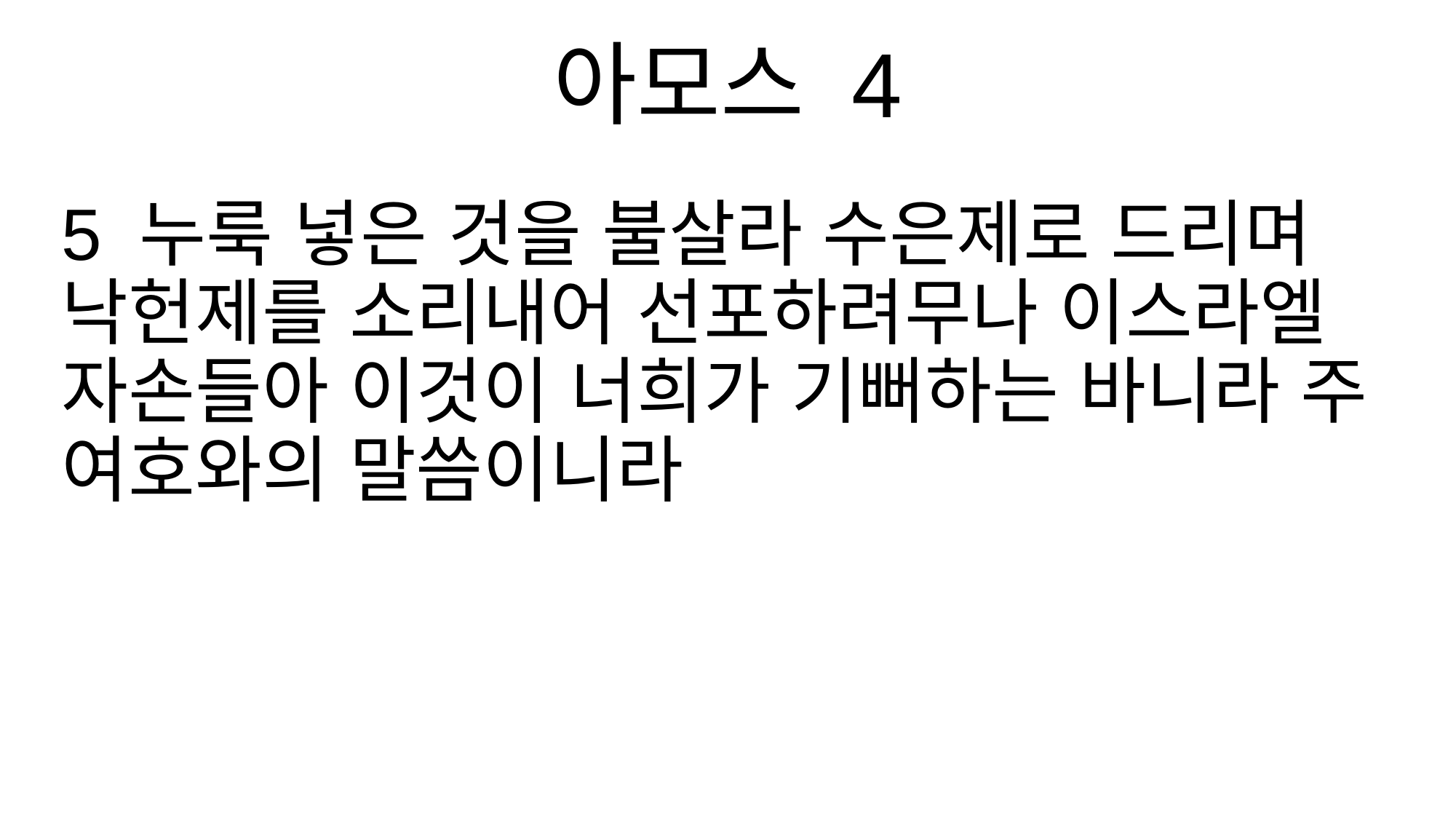

아모스 4
5 누룩 넣은 것을 불살라 수은제로 드리며 낙헌제를 소리내어 선포하려무나 이스라엘 자손들아 이것이 너희가 기뻐하는 바니라 주 여호와의 말씀이니라